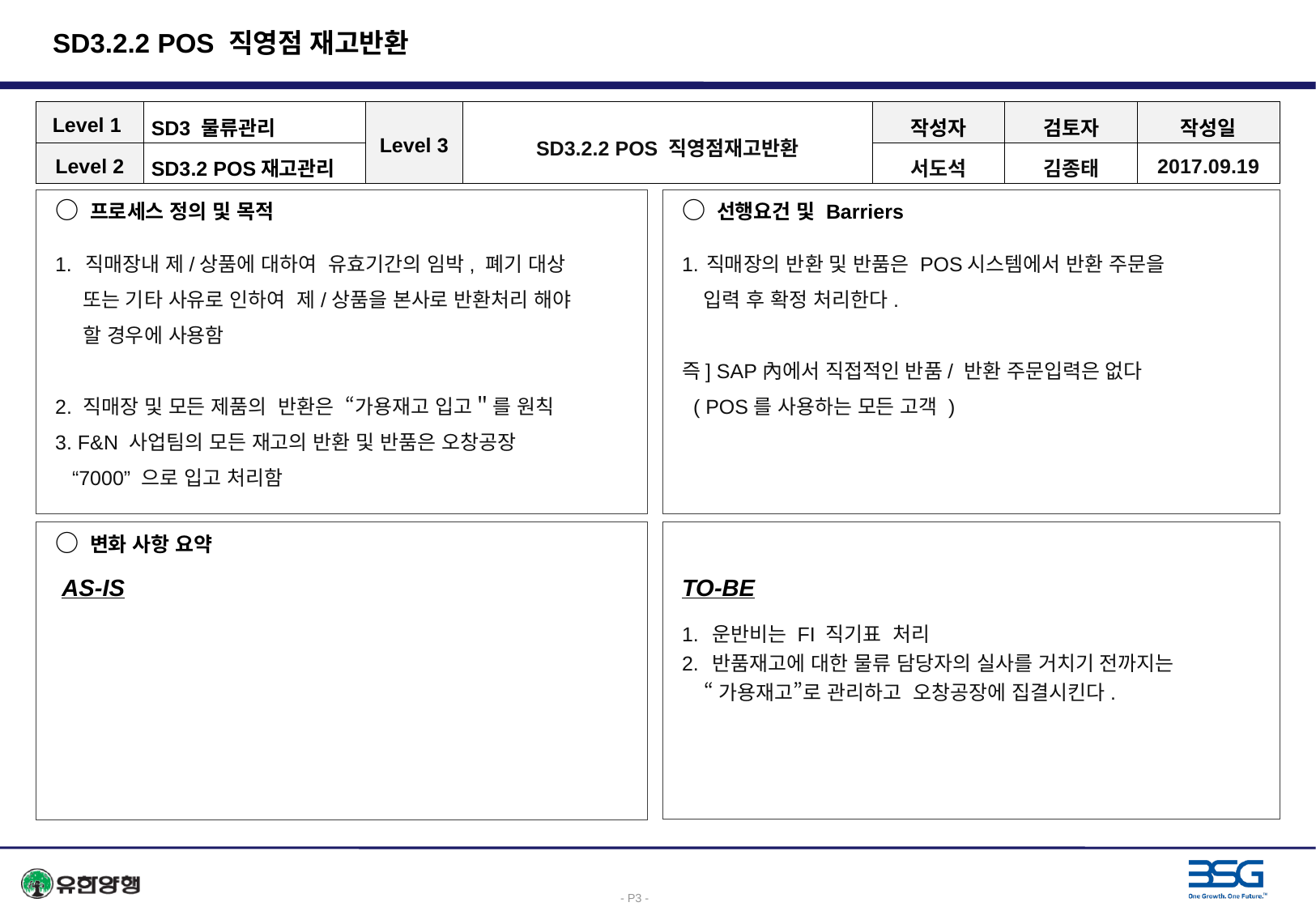

# SD3.2.2 POS 직영점 재고반환
| Level 1 | SD3 물류관리 | Level 3 | SD3.2.2 POS 직영점재고반환 | 작성자 | 검토자 | 작성일 |
| --- | --- | --- | --- | --- | --- | --- |
| Level 2 | SD3.2 POS재고관리 |  |  | 서도석 | 김종태 | 2017.09.19 |
○ 프로세스 정의 및 목적

직매장내 제/상품에 대하여  유효기간의 임박, 폐기 대상
    또는 기타 사유로 인하여  제/상품을 본사로 반환처리 해야
    할 경우에 사용함

2. 직매장 및 모든 제품의  반환은  “가용재고 입고＂를 원칙
3. F&N 사업팀의 모든 재고의 반환 및 반품은 오창공장
   “7000” 으로 입고 처리함
○ 선행요건 및 Barriers

직매장의 반환 및 반품은 POS시스템에서 반환 주문을
   입력 후 확정 처리한다.

즉] SAP內에서 직접적인 반품/ 반환 주문입력은 없다
  ( POS를 사용하는 모든 고객 )
○ 변화 사항 요약

 AS-IS

TO-BE

운반비는 FI 직기표  처리
반품재고에 대한 물류 담당자의 실사를 거치기 전까지는
    “가용재고”로 관리하고  오창공장에 집결시킨다.